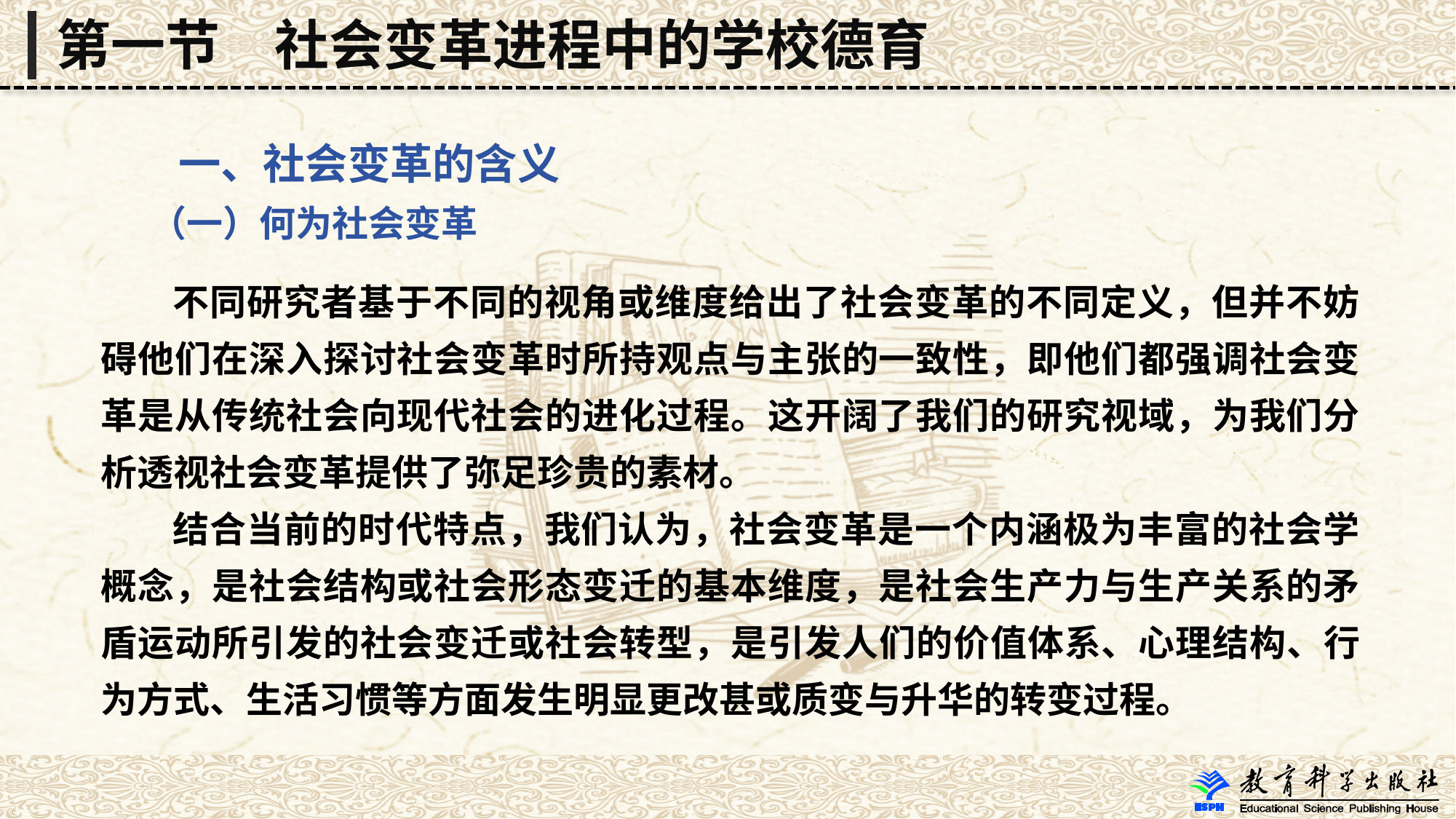

第一节　社会变革进程中的学校德育
       一、社会变革的含义
     （一）何为社会变革

       不同研究者基于不同的视角或维度给出了社会变革的不同定义，但并不妨碍他们在深入探讨社会变革时所持观点与主张的一致性，即他们都强调社会变革是从传统社会向现代社会的进化过程。这开阔了我们的研究视域，为我们分析透视社会变革提供了弥足珍贵的素材。
       结合当前的时代特点，我们认为，社会变革是一个内涵极为丰富的社会学概念，是社会结构或社会形态变迁的基本维度，是社会生产力与生产关系的矛盾运动所引发的社会变迁或社会转型，是引发人们的价值体系、心理结构、行为方式、生活习惯等方面发生明显更改甚或质变与升华的转变过程。